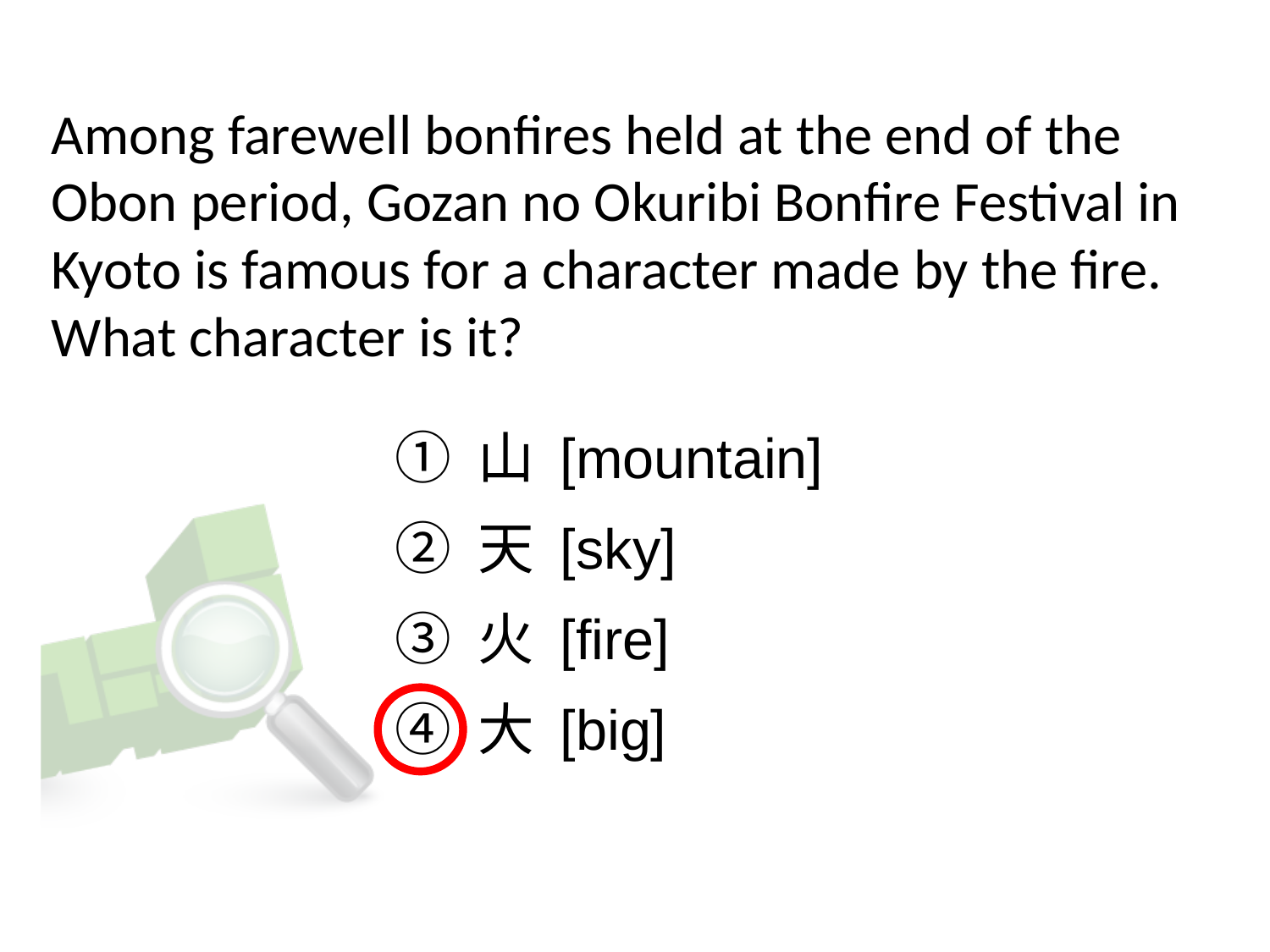

# Among farewell bonfires held at the end of the Obon period, Gozan no Okuribi Bonfire Festival in Kyoto is famous for a character made by the fire. What character is it?
① 山 [mountain]
② 天 [sky]
③ 火 [fire]
④ 大 [big]